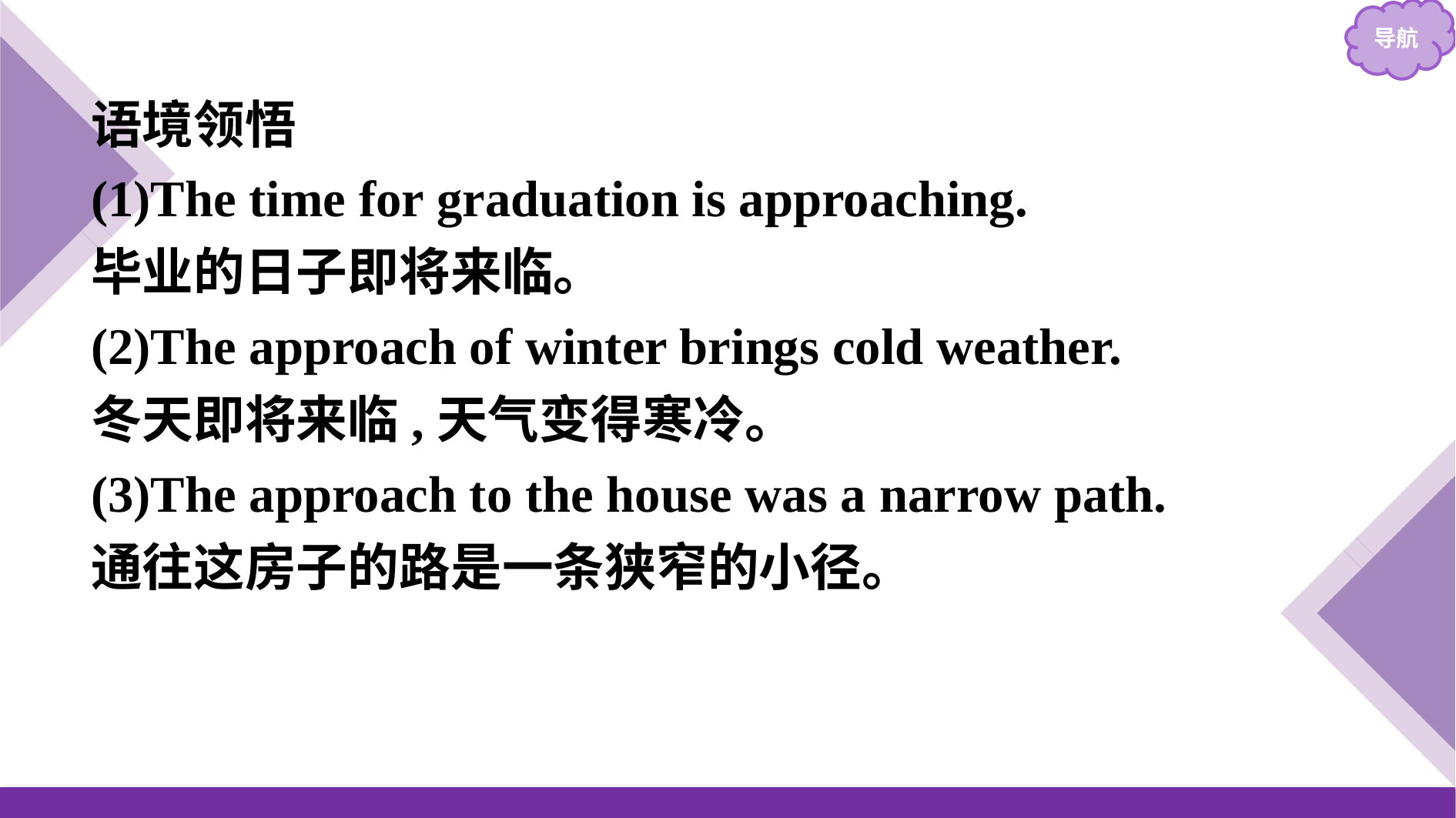

语境领悟
(1)The time for graduation is approaching.
毕业的日子即将来临。
(2)The approach of winter brings cold weather.
冬天即将来临,天气变得寒冷。
(3)The approach to the house was a narrow path.
通往这房子的路是一条狭窄的小径。